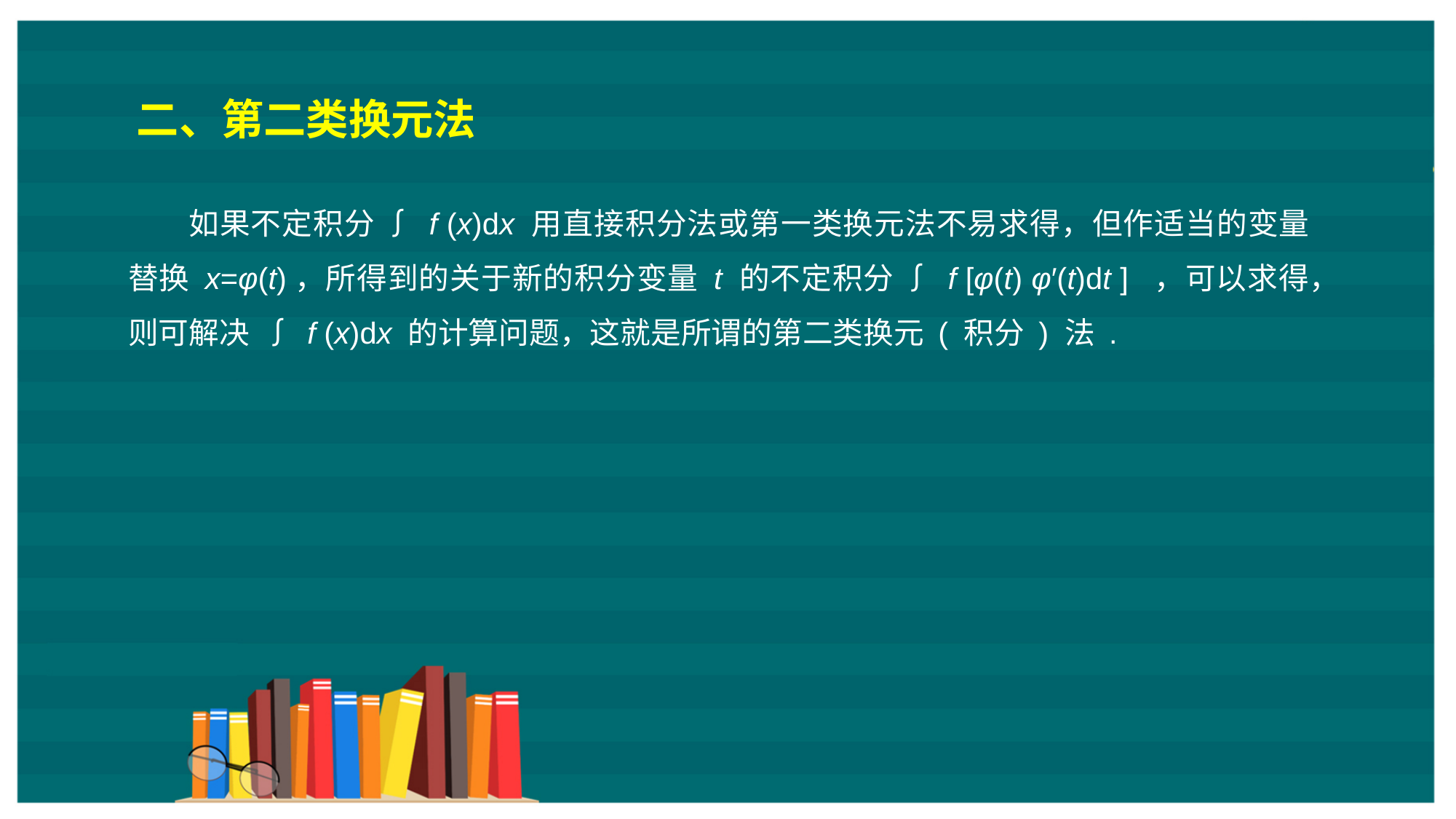

二、第二类换元法
如果不定积分 ∫ f (x)dx 用直接积分法或第一类换元法不易求得，但作适当的变量替换 x=φ(t)，所得到的关于新的积分变量 t 的不定积分 ∫ f [φ(t) φ′(t)dt ]  ，可以求得，则可解决  ∫ f (x)dx 的计算问题，这就是所谓的第二类换元 ( 积分 ) 法 .